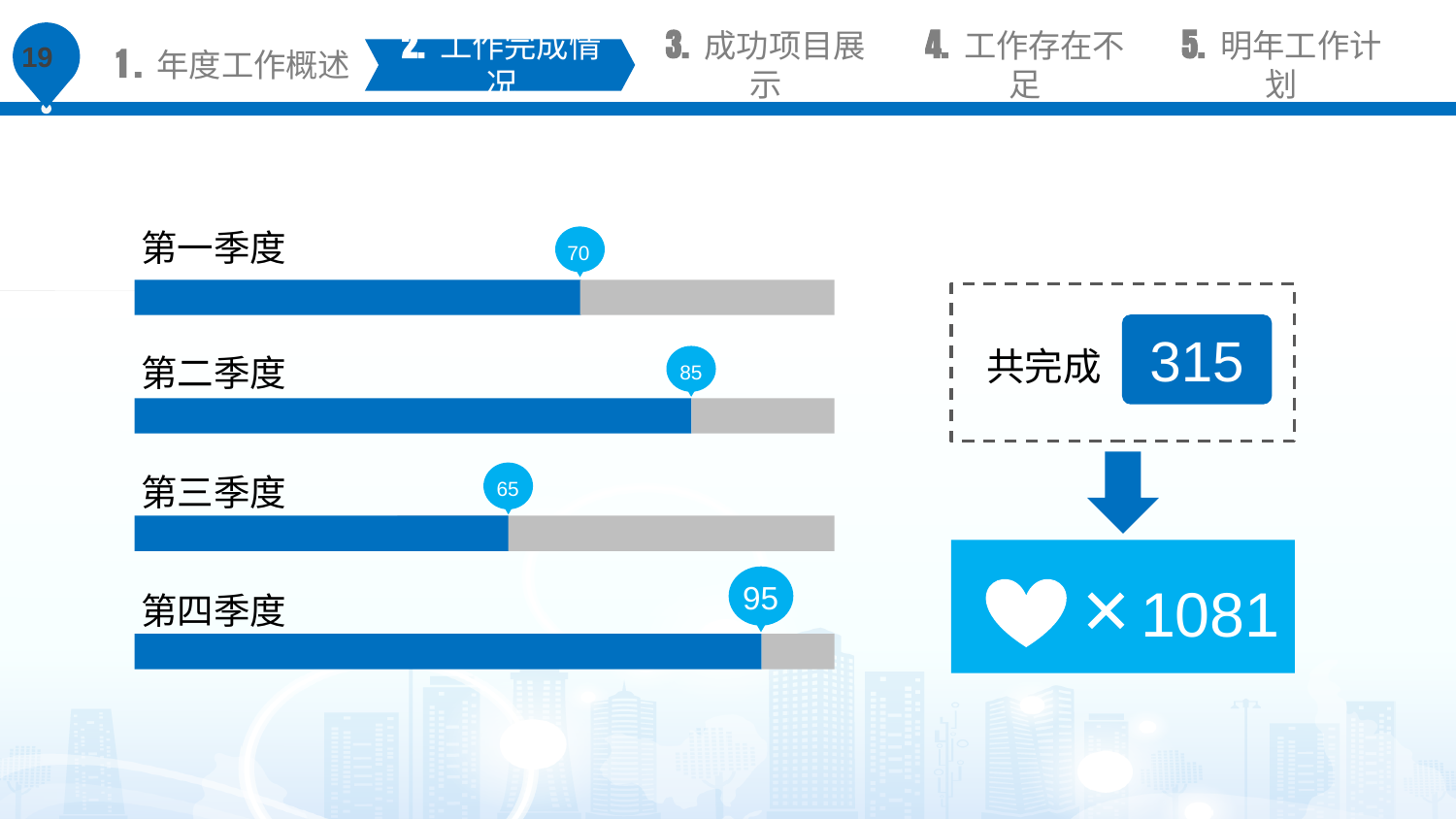

1 . 年度工作概述
2. 工作完成情况
3. 成功项目展示
4. 工作存在不足
5. 明年工作计划
第一季度

70

315
共完成
第二季度

85

第三季度

65

1081

95
第四季度